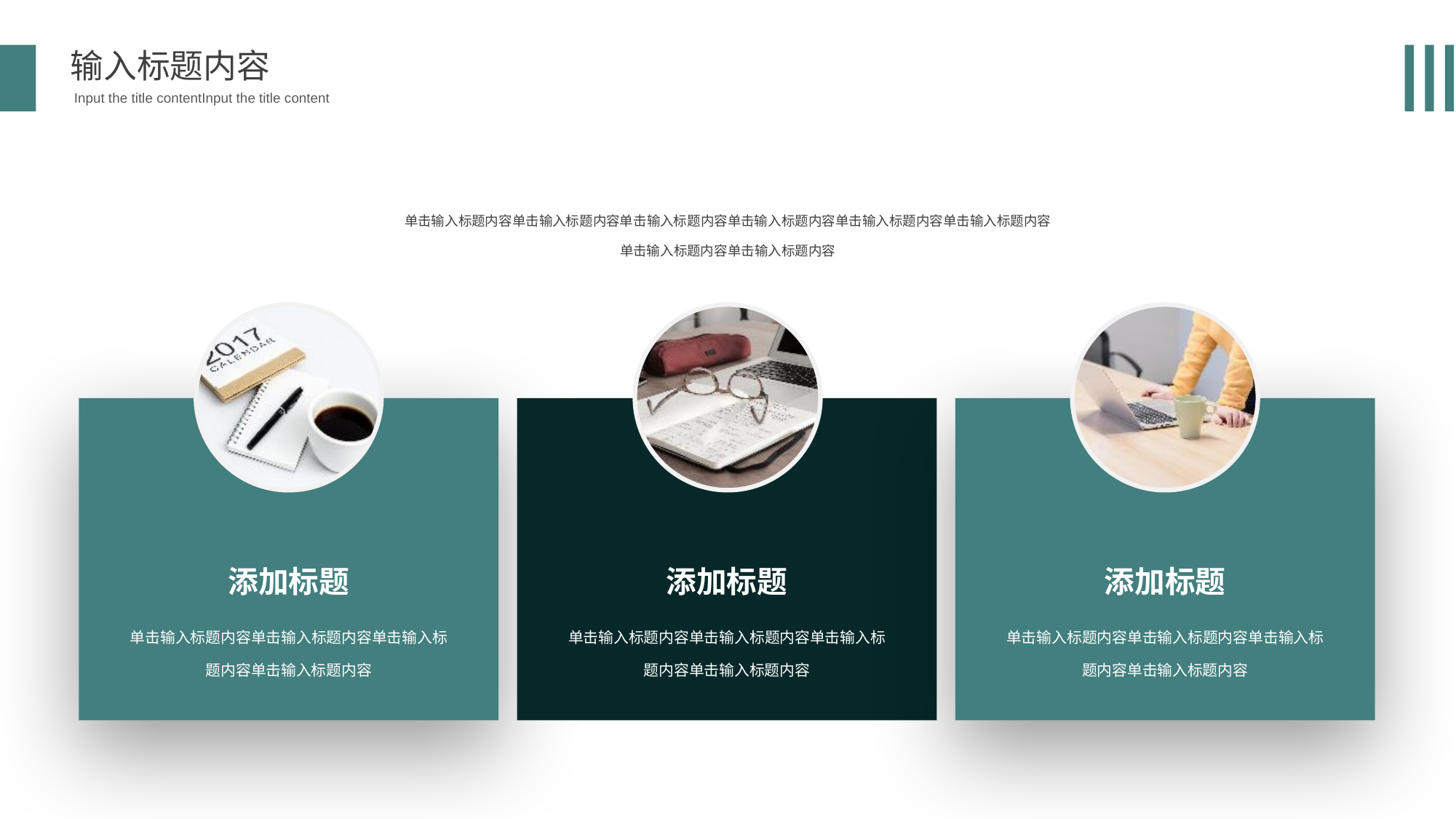

输入标题内容
Input the title contentInput the title content

单击输入标题内容单击输入标题内容单击输入标题内容单击输入标题内容单击输入标题内容单击输入标题内容
单击输入标题内容单击输入标题内容

添加标题
单击输入标题内容单击输入标题内容单击输入标题内容单击输入标题内容
添加标题
单击输入标题内容单击输入标题内容单击输入标题内容单击输入标题内容
添加标题
单击输入标题内容单击输入标题内容单击输入标题内容单击输入标题内容